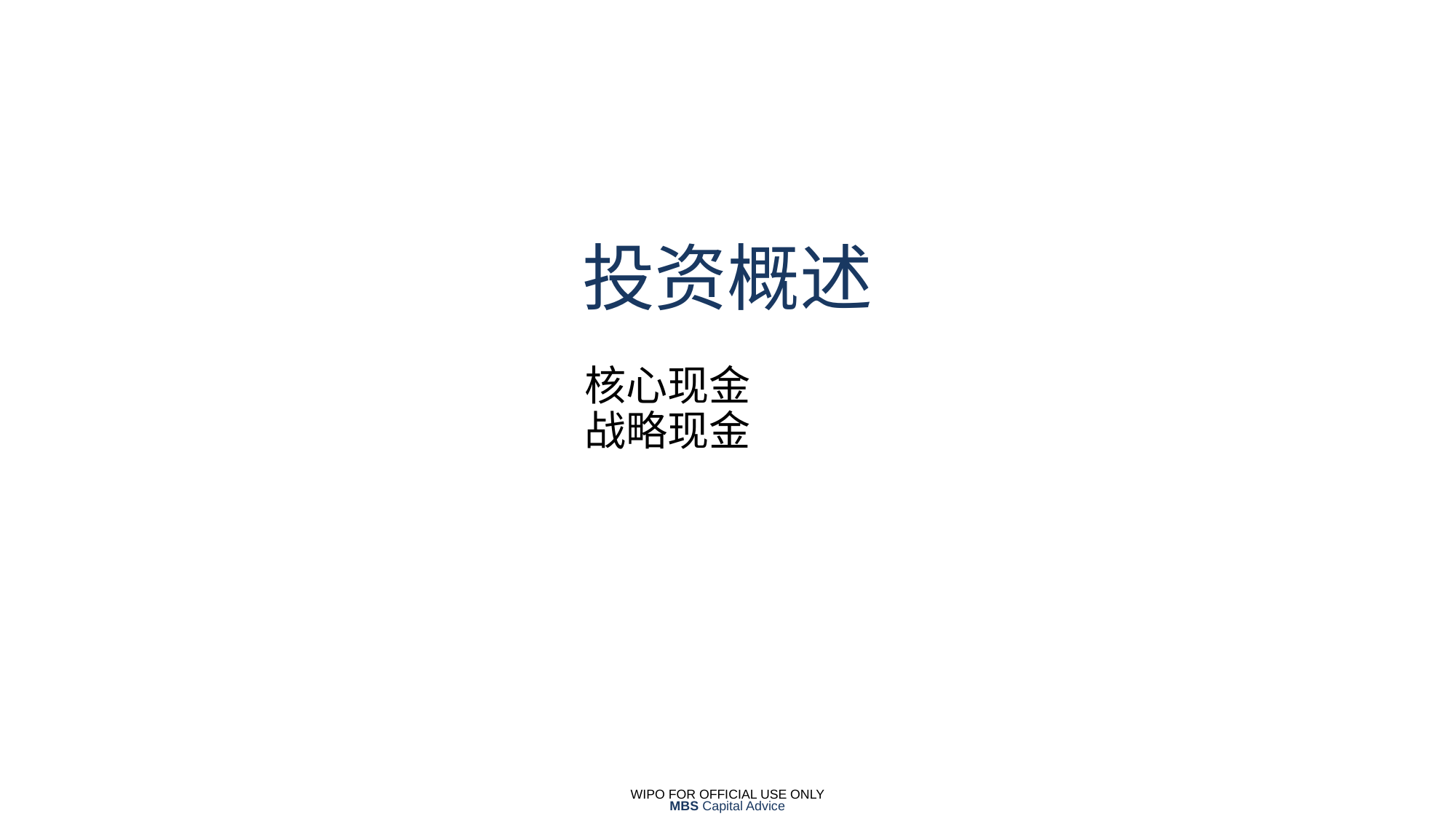

# 投资概述
核心现金
战略现金
MBS Capital Advice